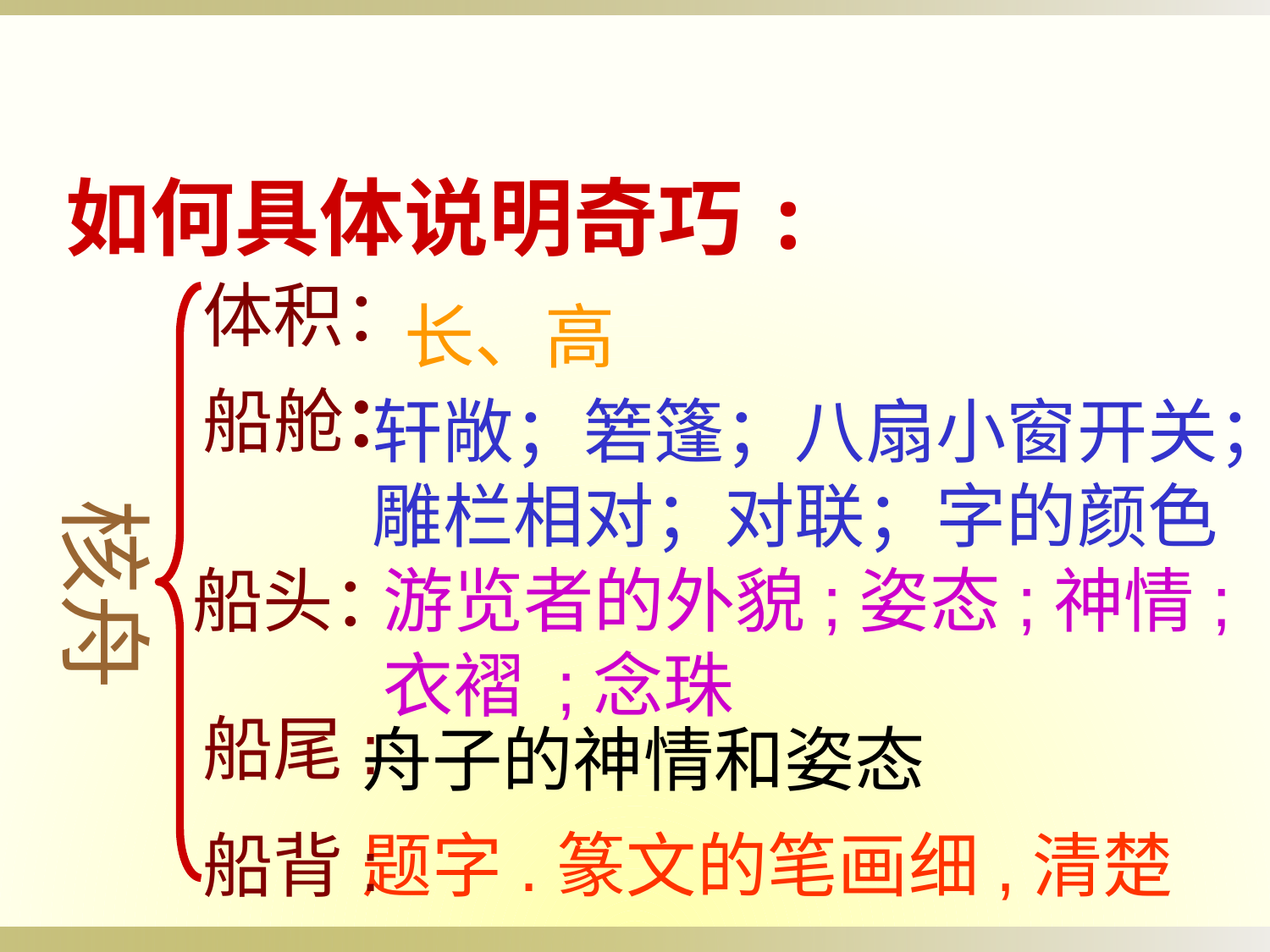

如何具体说明奇巧:
体积：
长、高

船舱：
轩敞；箬篷；八扇小窗开关；  雕栏相对；对联；字的颜色
核舟
船头：
游览者的外貌;姿态;神情; 衣褶 ;念珠
船尾:
舟子的神情和姿态
船背:
题字.篆文的笔画细,清楚